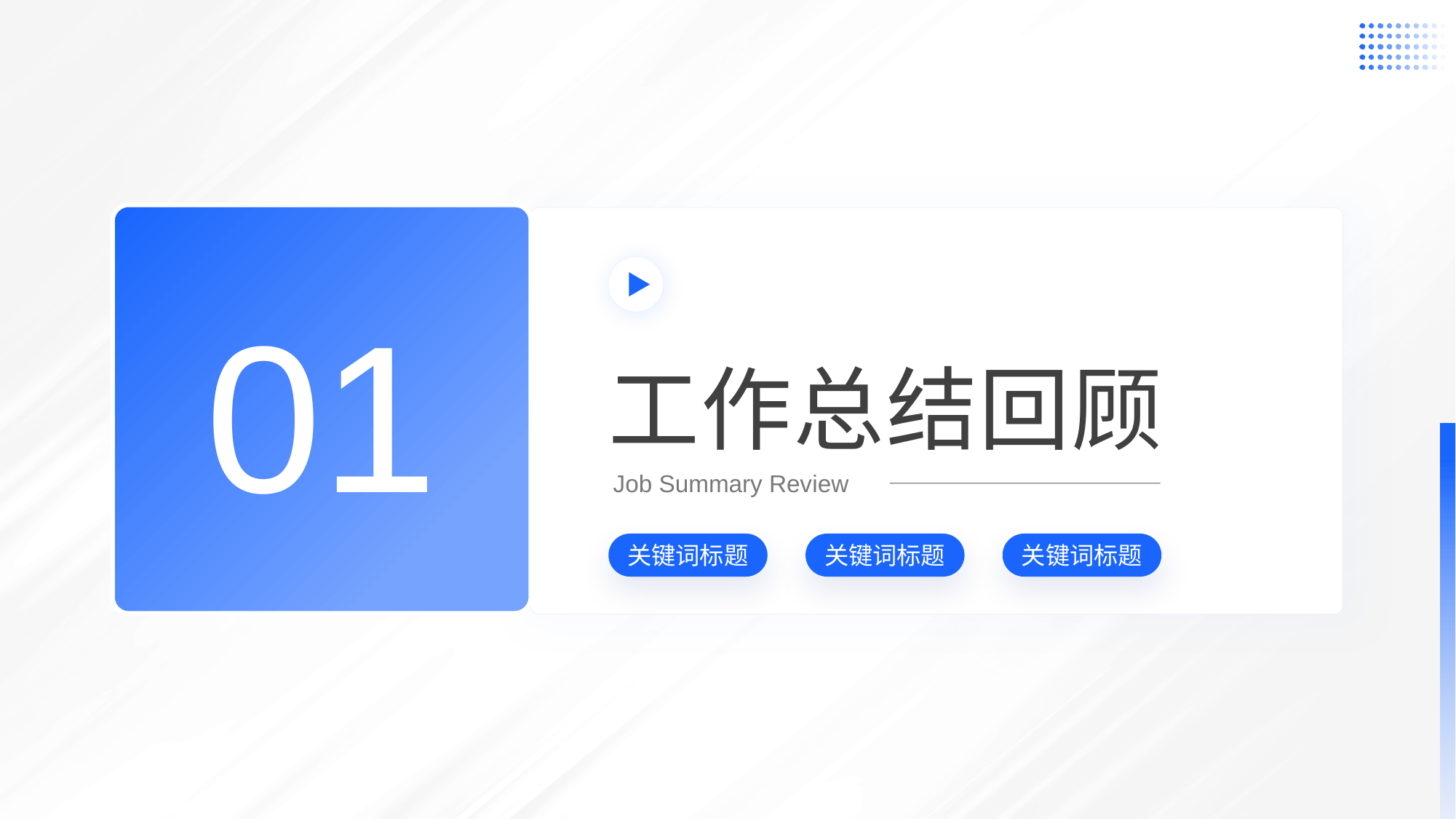

01
工作总结回顾
Job Summary Review
关键词标题
关键词标题
关键词标题